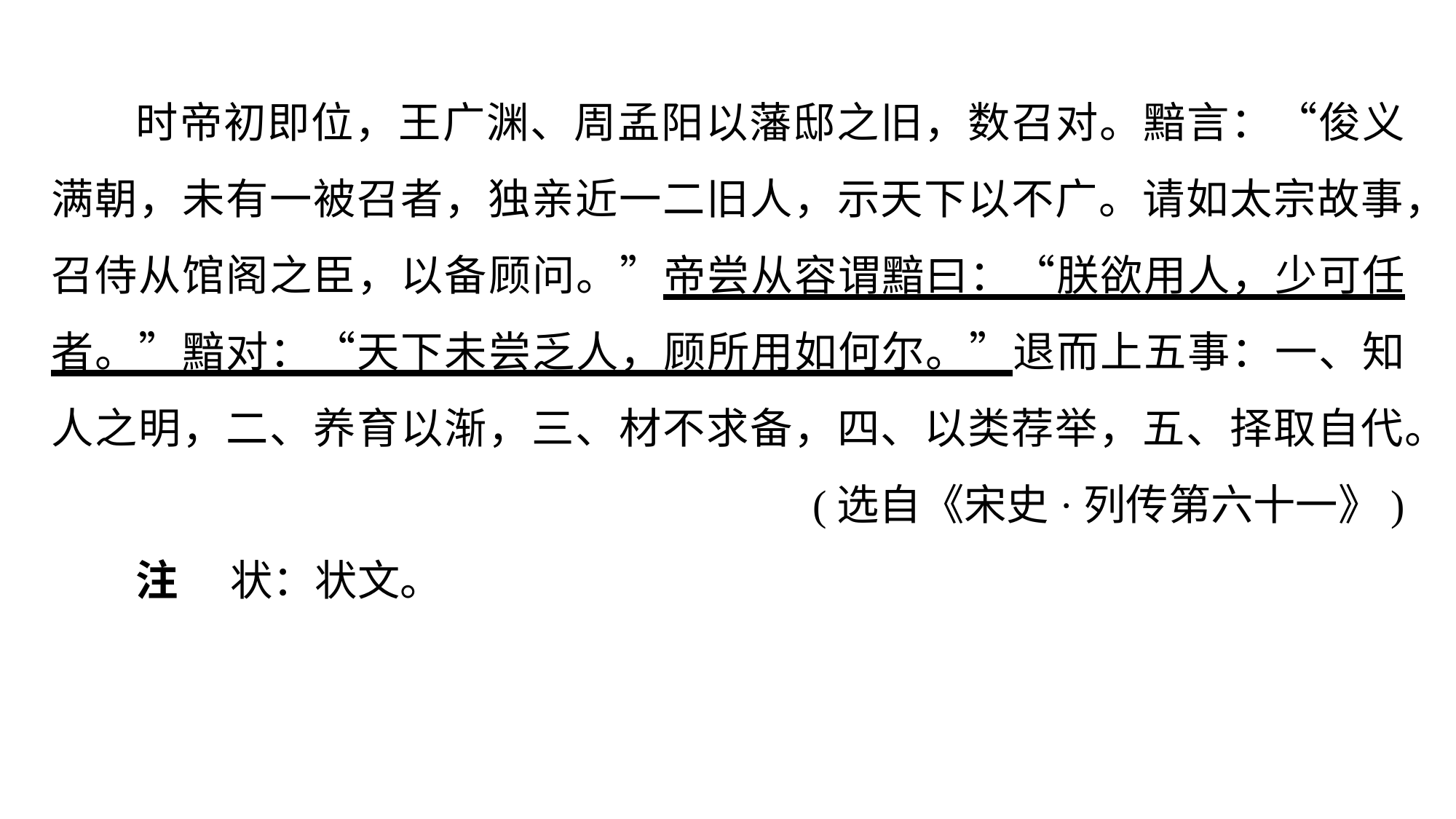

时帝初即位，王广渊、周孟阳以藩邸之旧，数召对。黯言：“俊义满朝，未有一被召者，独亲近一二旧人，示天下以不广。请如太宗故事，召侍从馆阁之臣，以备顾问。”帝尝从容谓黯曰：“朕欲用人，少可任者。”黯对：“天下未尝乏人，顾所用如何尔。”退而上五事：一、知人之明，二、养育以渐，三、材不求备，四、以类荐举，五、择取自代。
(选自《宋史·列传第六十一》)
注 　状：状文。